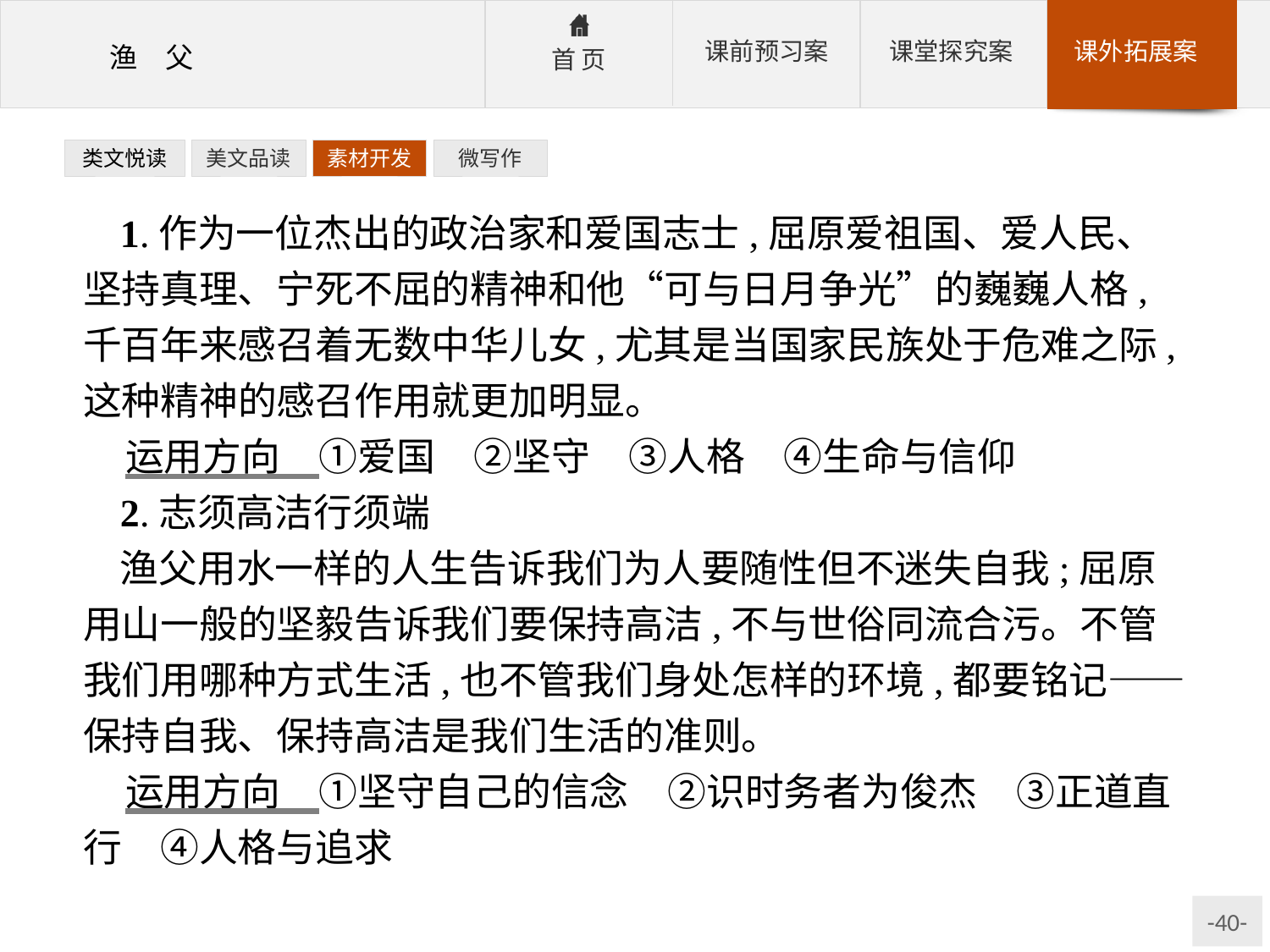

类文悦读
美文品读
素材开发
微写作
1.作为一位杰出的政治家和爱国志士,屈原爱祖国、爱人民、坚持真理、宁死不屈的精神和他“可与日月争光”的巍巍人格,千百年来感召着无数中华儿女,尤其是当国家民族处于危难之际,这种精神的感召作用就更加明显。
运用方向　①爱国　②坚守　③人格　④生命与信仰
2.志须高洁行须端
渔父用水一样的人生告诉我们为人要随性但不迷失自我;屈原用山一般的坚毅告诉我们要保持高洁,不与世俗同流合污。不管我们用哪种方式生活,也不管我们身处怎样的环境,都要铭记——保持自我、保持高洁是我们生活的准则。
运用方向　①坚守自己的信念　②识时务者为俊杰　③正道直行　④人格与追求